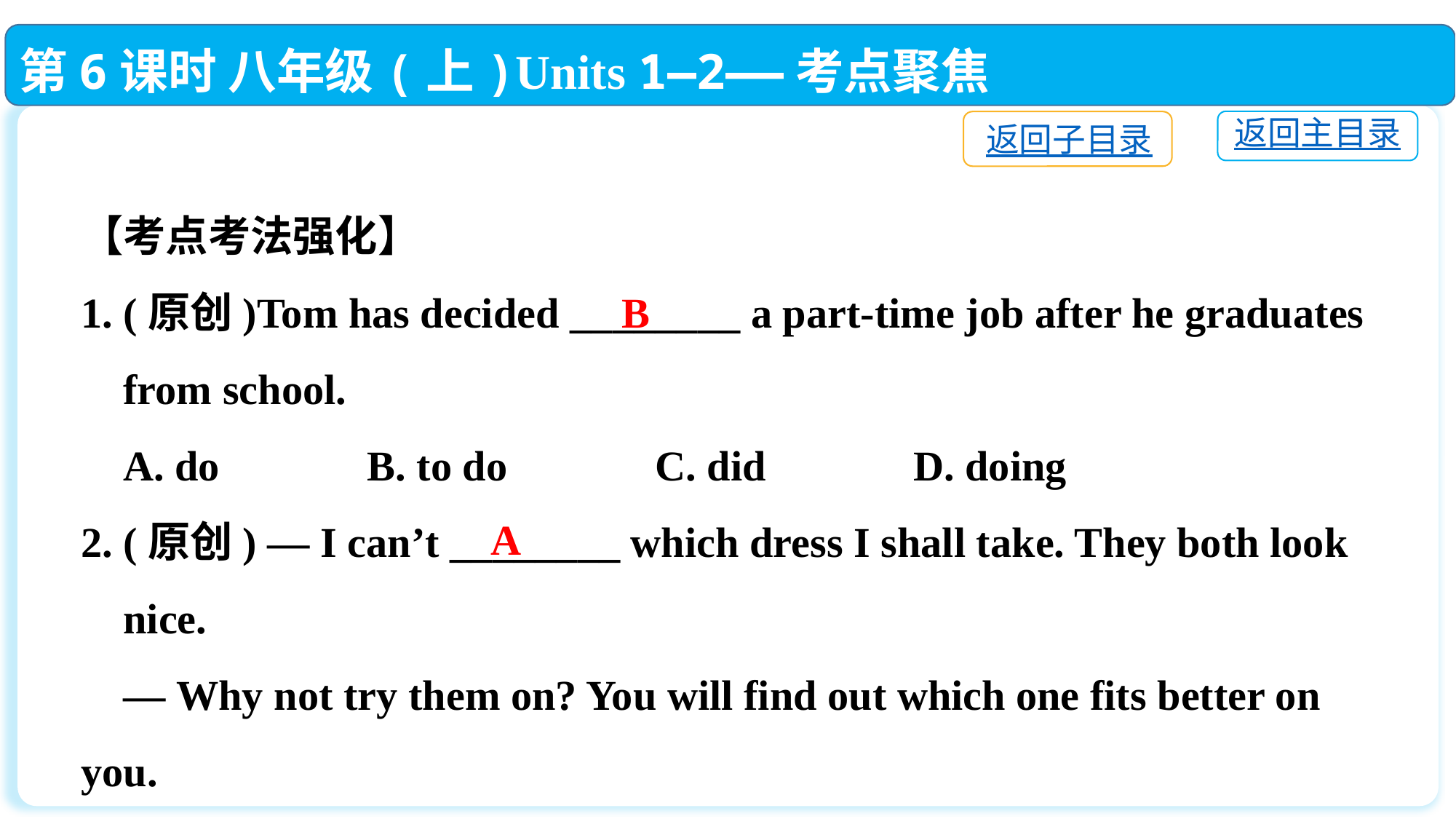

第6课时 八年级(上)Units 1—2——考点聚焦

返回主目录

返回子目录
【考点考法强化】
1. (原创)Tom has decided ________ a part-time job after he graduates
    from school.
    A. do　　　B. to do　　　C. did　　　D. doing
2. (原创) — I can’t ________ which dress I shall take. They both look
    nice.
    — Why not try them on? You will find out which one fits better on you.
    A. decide 	B. depend	C. manage 	D. include

B
A